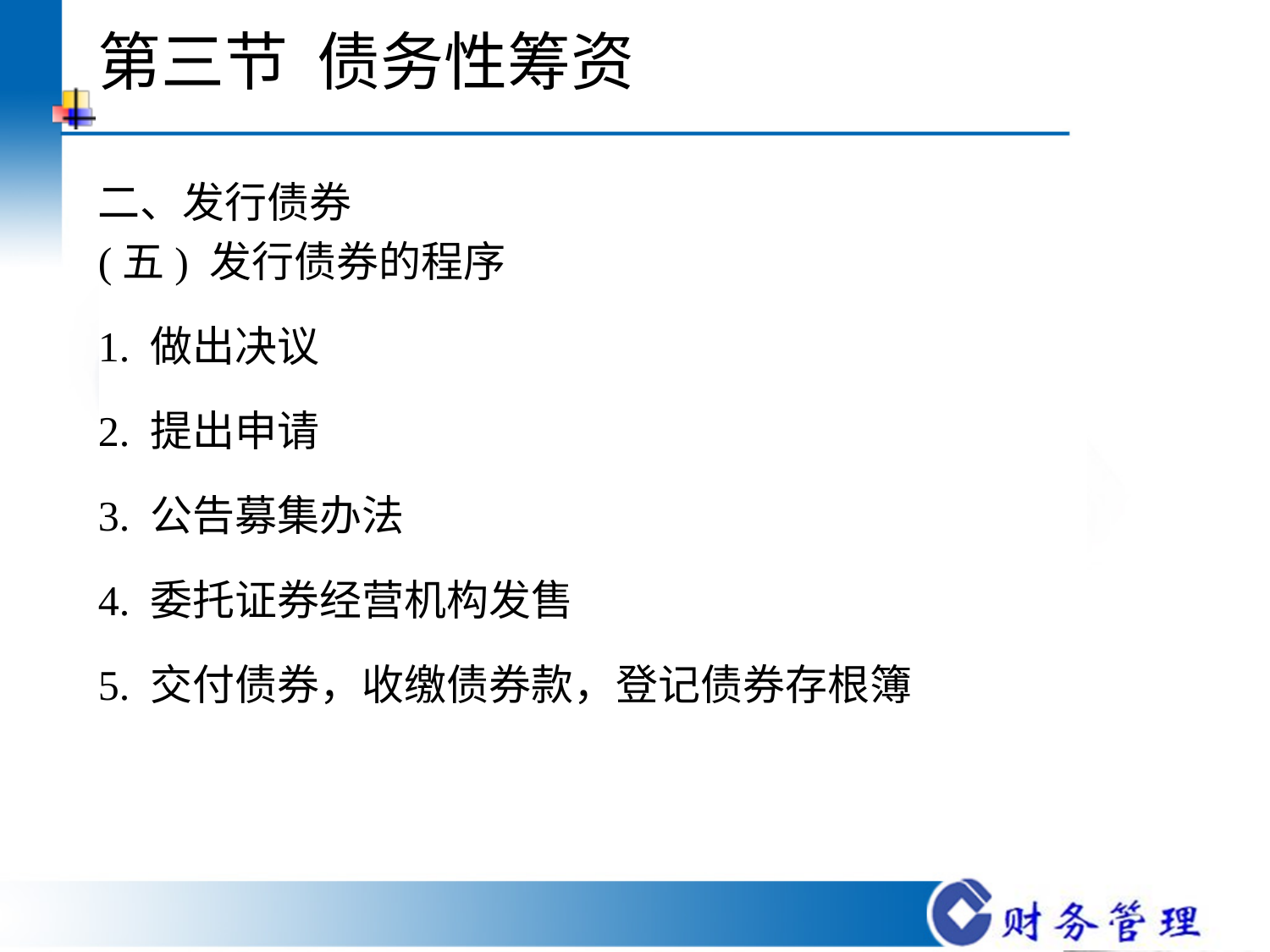

# 第三节  债务性筹资
二、发行债券
(五) 发行债券的程序
1. 做出决议
2. 提出申请
3. 公告募集办法
4. 委托证券经营机构发售
5. 交付债券，收缴债券款，登记债券存根簿
39